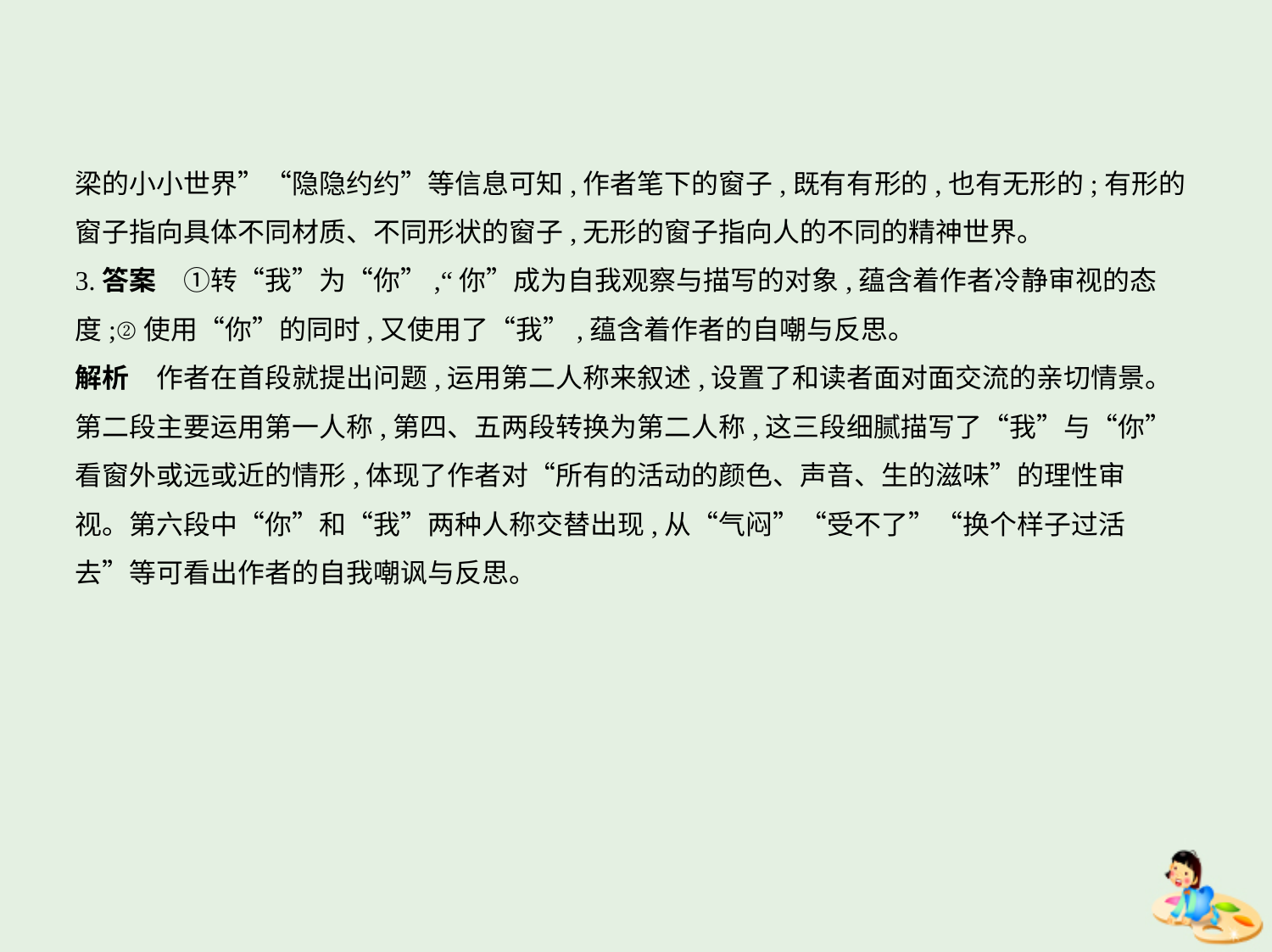

梁的小小世界”“隐隐约约”等信息可知,作者笔下的窗子,既有有形的,也有无形的;有形的
窗子指向具体不同材质、不同形状的窗子,无形的窗子指向人的不同的精神世界。
3.答案　①转“我”为“你”,“你”成为自我观察与描写的对象,蕴含着作者冷静审视的态
度;②使用“你”的同时,又使用了“我”,蕴含着作者的自嘲与反思。
解析　作者在首段就提出问题,运用第二人称来叙述,设置了和读者面对面交流的亲切情景。
第二段主要运用第一人称,第四、五两段转换为第二人称,这三段细腻描写了“我”与“你”
看窗外或远或近的情形,体现了作者对“所有的活动的颜色、声音、生的滋味”的理性审
视。第六段中“你”和“我”两种人称交替出现,从“气闷”“受不了”“换个样子过活
去”等可看出作者的自我嘲讽与反思。